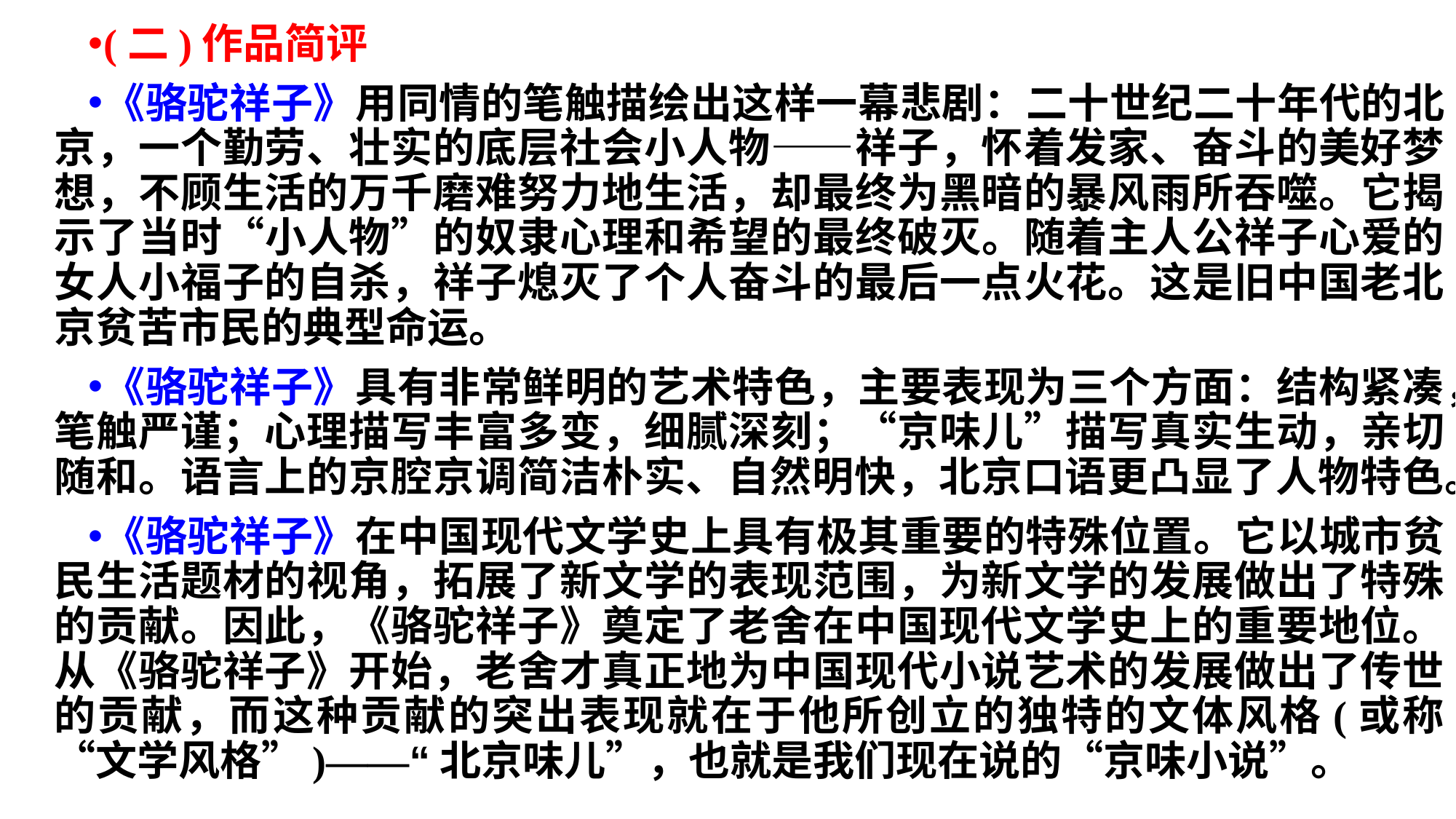

(二)作品简评
《骆驼祥子》用同情的笔触描绘出这样一幕悲剧：二十世纪二十年代的北京，一个勤劳、壮实的底层社会小人物——祥子，怀着发家、奋斗的美好梦想，不顾生活的万千磨难努力地生活，却最终为黑暗的暴风雨所吞噬。它揭示了当时“小人物”的奴隶心理和希望的最终破灭。随着主人公祥子心爱的女人小福子的自杀，祥子熄灭了个人奋斗的最后一点火花。这是旧中国老北京贫苦市民的典型命运。
《骆驼祥子》具有非常鲜明的艺术特色，主要表现为三个方面：结构紧凑，笔触严谨；心理描写丰富多变，细腻深刻；“京味儿”描写真实生动，亲切随和。语言上的京腔京调简洁朴实、自然明快，北京口语更凸显了人物特色。
《骆驼祥子》在中国现代文学史上具有极其重要的特殊位置。它以城市贫民生活题材的视角，拓展了新文学的表现范围，为新文学的发展做出了特殊的贡献。因此，《骆驼祥子》奠定了老舍在中国现代文学史上的重要地位。从《骆驼祥子》开始，老舍才真正地为中国现代小说艺术的发展做出了传世的贡献，而这种贡献的突出表现就在于他所创立的独特的文体风格(或称“文学风格”)——“北京味儿”，也就是我们现在说的“京味小说”。